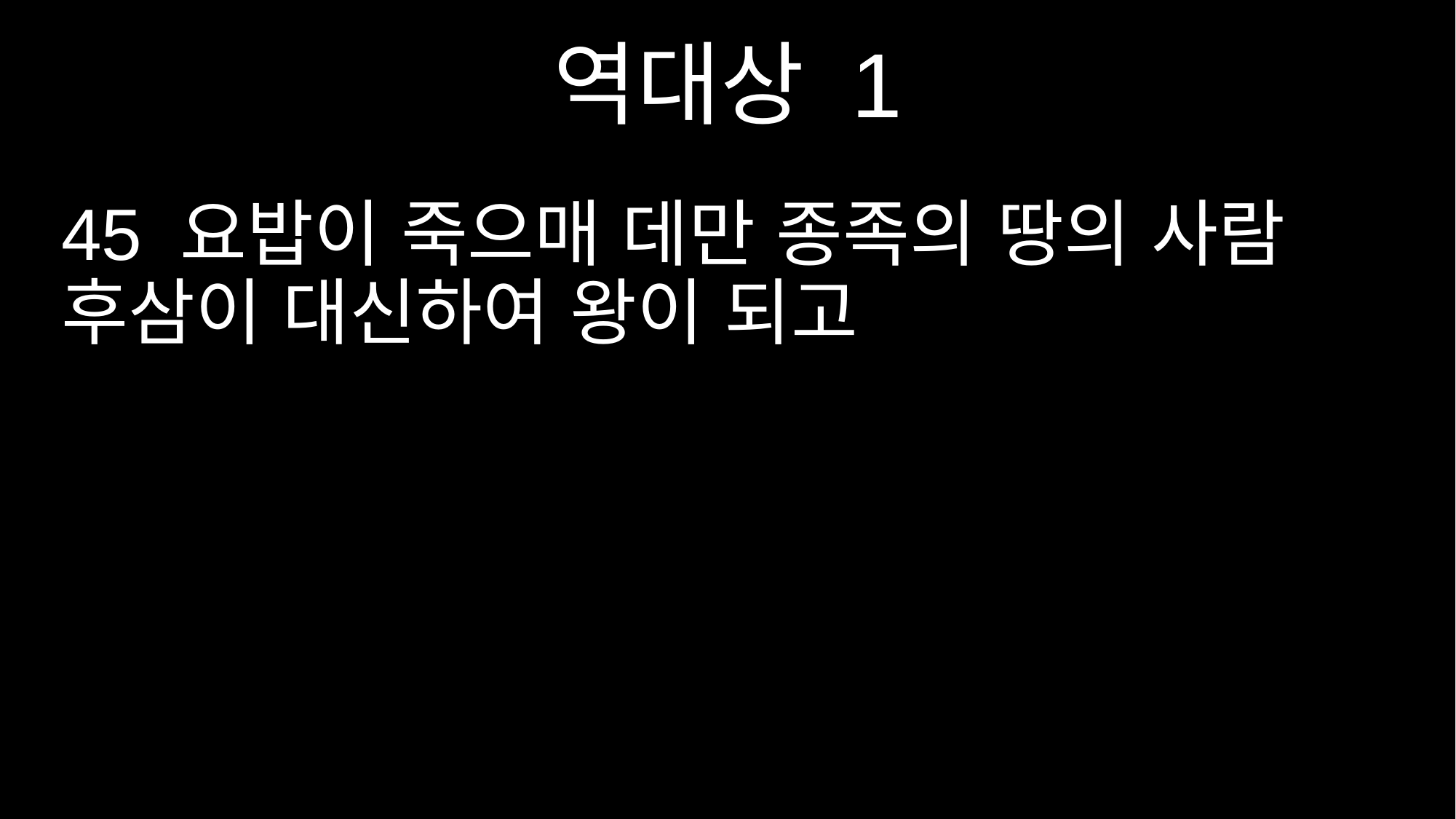

역대상 1
45 요밥이 죽으매 데만 종족의 땅의 사람 후삼이 대신하여 왕이 되고